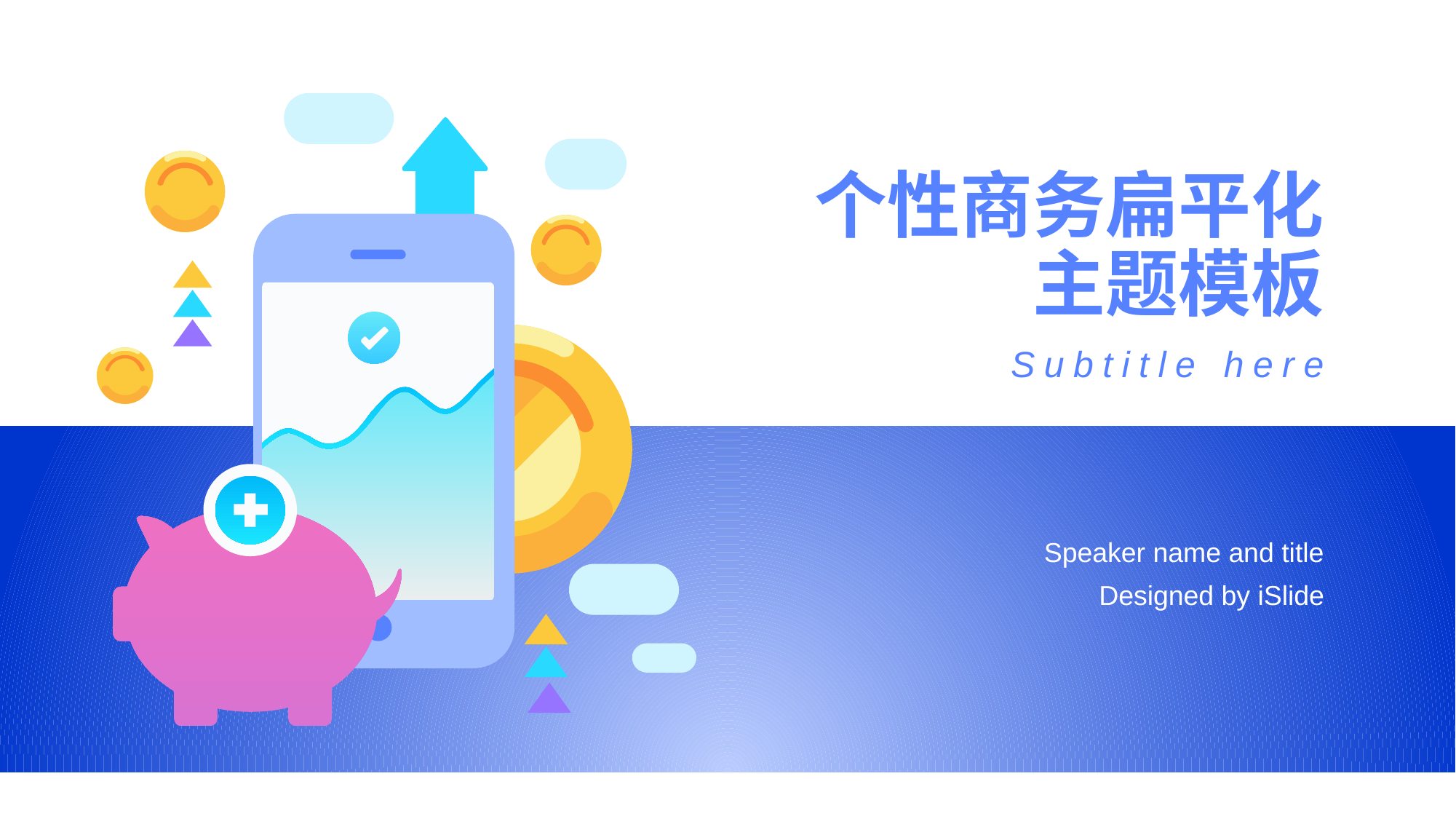

# 个性商务扁平化 主题模板
Subtitle here
Speaker name and title
Designed by iSlide